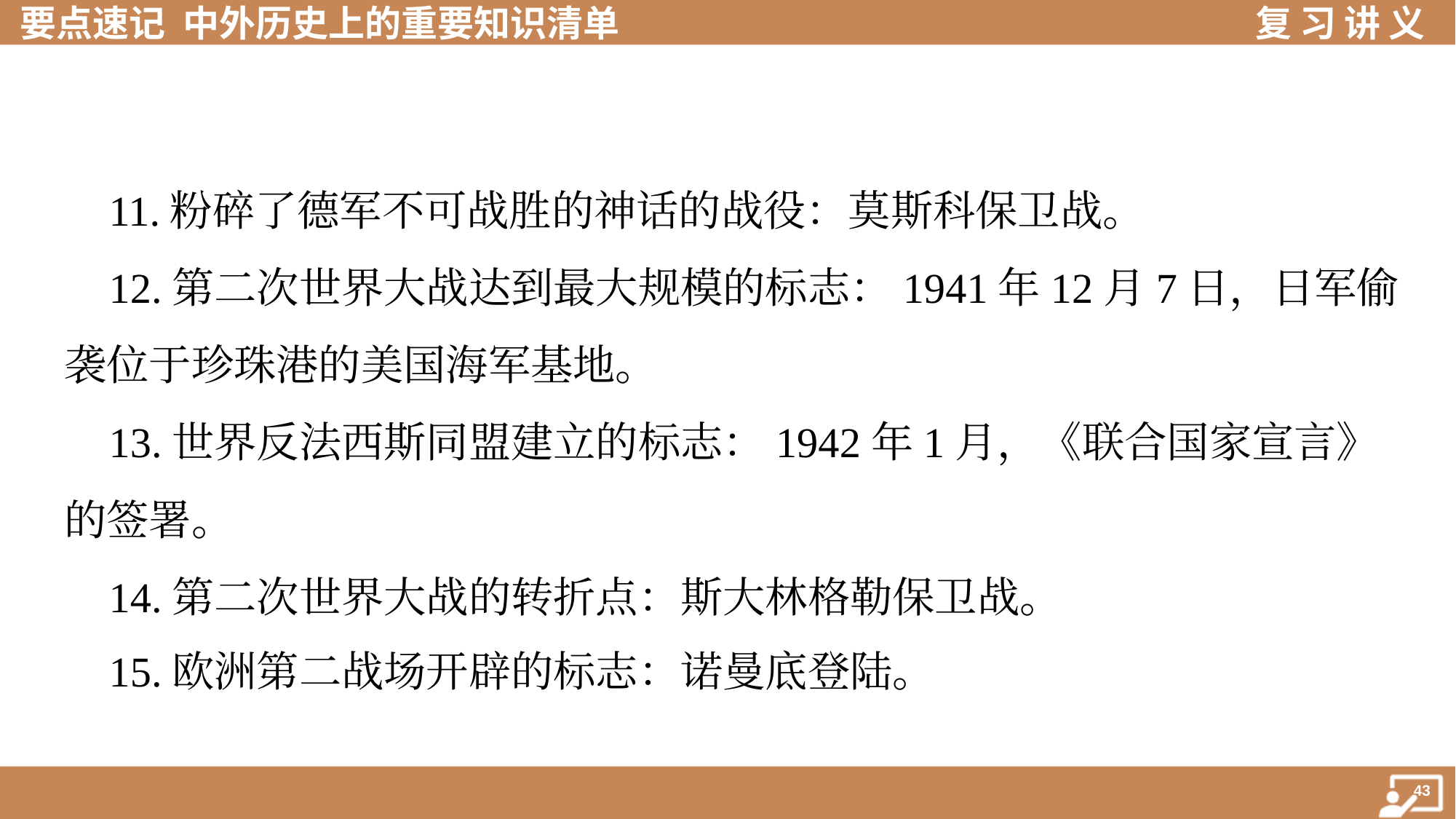

11.粉碎了德军不可战胜的神话的战役：莫斯科保卫战。
    12.第二次世界大战达到最大规模的标志：1941年12月7日，日军偷
袭位于珍珠港的美国海军基地。
    13.世界反法西斯同盟建立的标志：1942年1月，《联合国家宣言》
的签署。
    14.第二次世界大战的转折点：斯大林格勒保卫战。
    15.欧洲第二战场开辟的标志：诺曼底登陆。